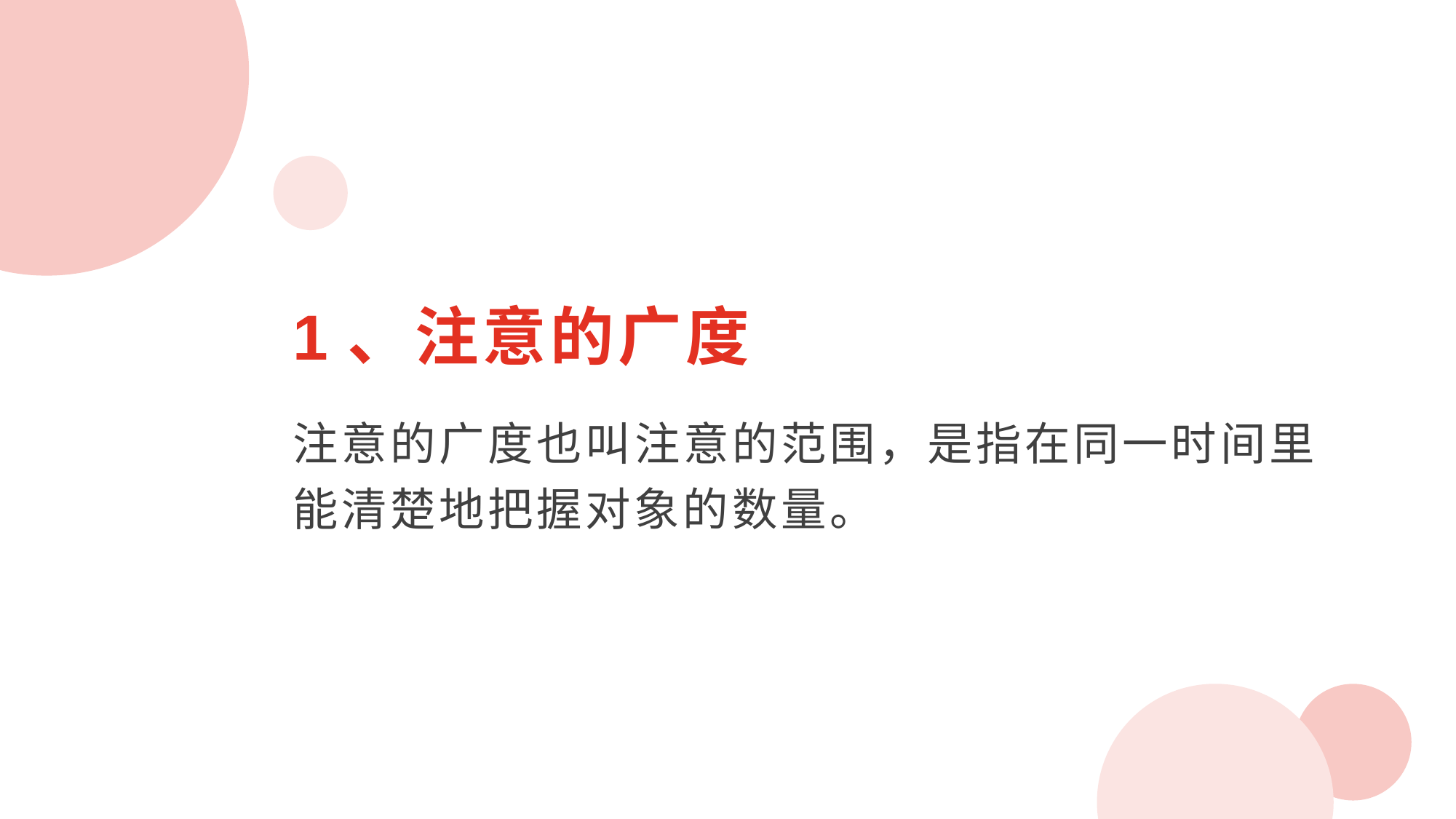

1、注意的广度
注意的广度也叫注意的范围，是指在同一时间里能清楚地把握对象的数量。